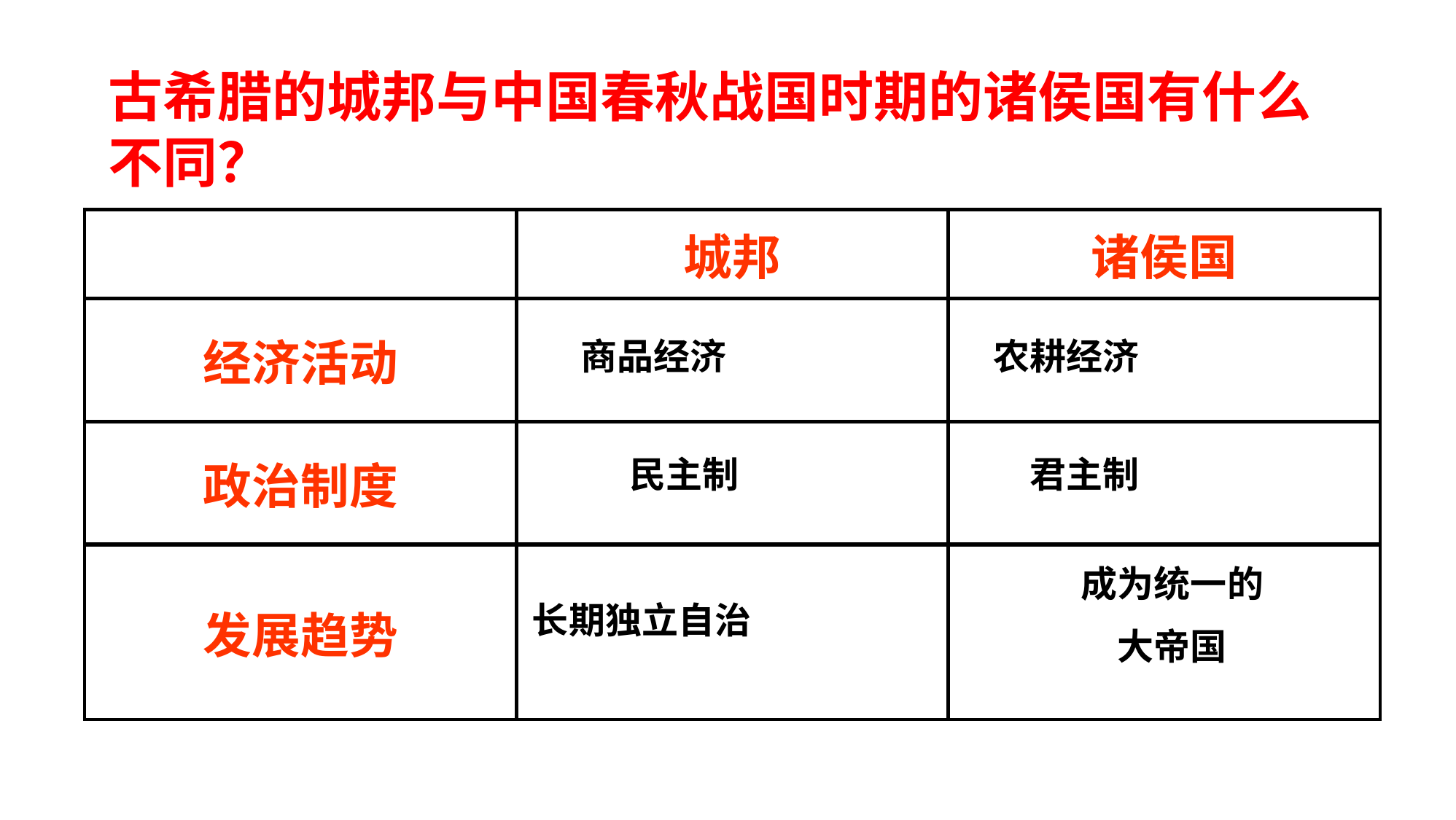

古希腊的城邦与中国春秋战国时期的诸侯国有什么不同？
|  | 城邦 | 诸侯国 |
| --- | --- | --- |
| 经济活动 |  |  |
| 政治制度 |  |  |
| 发展趋势 |  |  |
商品经济
农耕经济
民主制
君主制
成为统一的
大帝国
长期独立自治